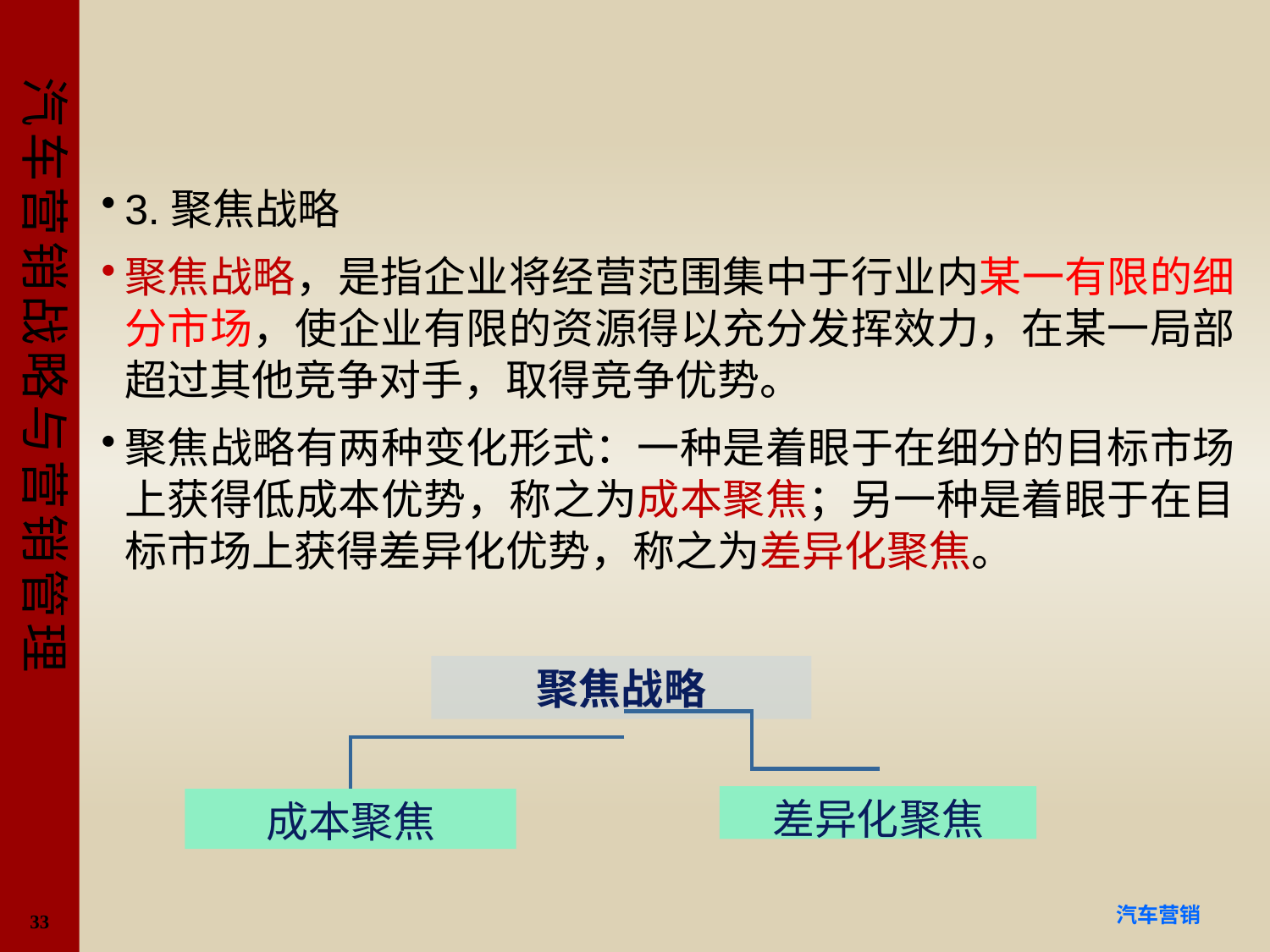

#
3.聚焦战略
聚焦战略，是指企业将经营范围集中于行业内某一有限的细分市场，使企业有限的资源得以充分发挥效力，在某一局部超过其他竞争对手，取得竞争优势。
聚焦战略有两种变化形式：一种是着眼于在细分的目标市场上获得低成本优势，称之为成本聚焦；另一种是着眼于在目标市场上获得差异化优势，称之为差异化聚焦。

聚焦战略
差异化聚焦
成本聚焦
33